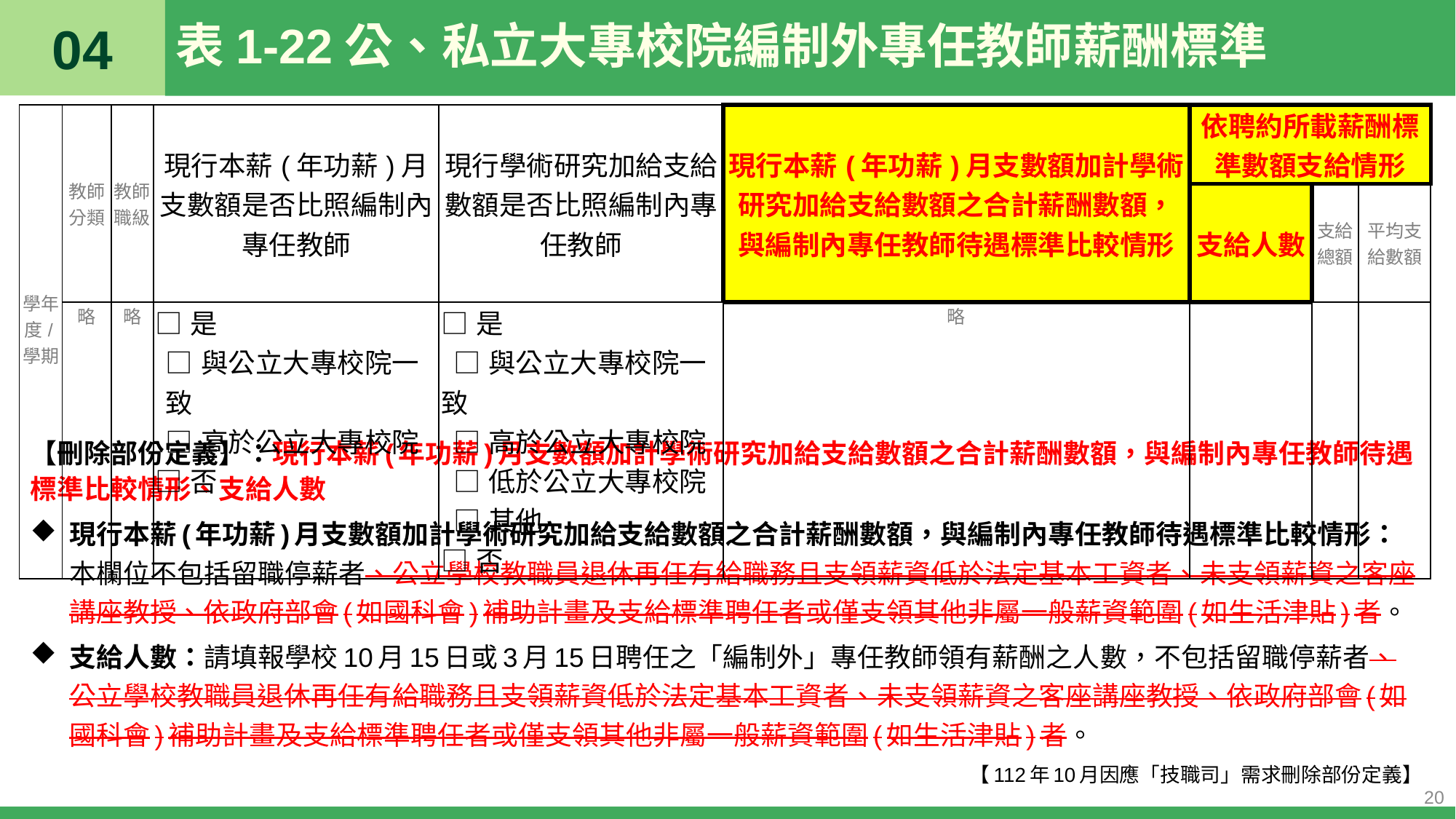

04
# 表1-22公、私立大專校院編制外專任教師薪酬標準
| 學年度/學期 | 教師分類 | 教師職級 | 現行本薪(年功薪)月支數額是否比照編制內專任教師 | 現行學術研究加給支給數額是否比照編制內專任教師 | 現行本薪(年功薪)月支數額加計學術研究加給支給數額之合計薪酬數額，與編制內專任教師待遇標準比較情形 | 依聘約所載薪酬標準數額支給情形 |  |  |
| --- | --- | --- | --- | --- | --- | --- | --- | --- |
|  |  |  |  |  |  | 支給人數 | 支給總額 | 平均支給數額 |
|  | 略 | 略 | □是 □與公立大專校院一致 □高於公立大專校院 □否 | □是 □與公立大專校院一致 □高於公立大專校院 □低於公立大專校院 □其他 □否 | 略 |  |  |  |
【刪除部份定義】：現行本薪(年功薪)月支數額加計學術研究加給支給數額之合計薪酬數額，與編制內專任教師待遇標準比較情形、支給人數
現行本薪(年功薪)月支數額加計學術研究加給支給數額之合計薪酬數額，與編制內專任教師待遇標準比較情形：本欄位不包括留職停薪者、公立學校教職員退休再任有給職務且支領薪資低於法定基本工資者、未支領薪資之客座講座教授、依政府部會(如國科會)補助計畫及支給標準聘任者或僅支領其他非屬一般薪資範圍(如生活津貼)者。
支給人數：請填報學校10月15日或3月15日聘任之「編制外」專任教師領有薪酬之人數，不包括留職停薪者、公立學校教職員退休再任有給職務且支領薪資低於法定基本工資者、未支領薪資之客座講座教授、依政府部會(如國科會)補助計畫及支給標準聘任者或僅支領其他非屬一般薪資範圍(如生活津貼)者。
【112年10月因應「技職司」需求刪除部份定義】
20